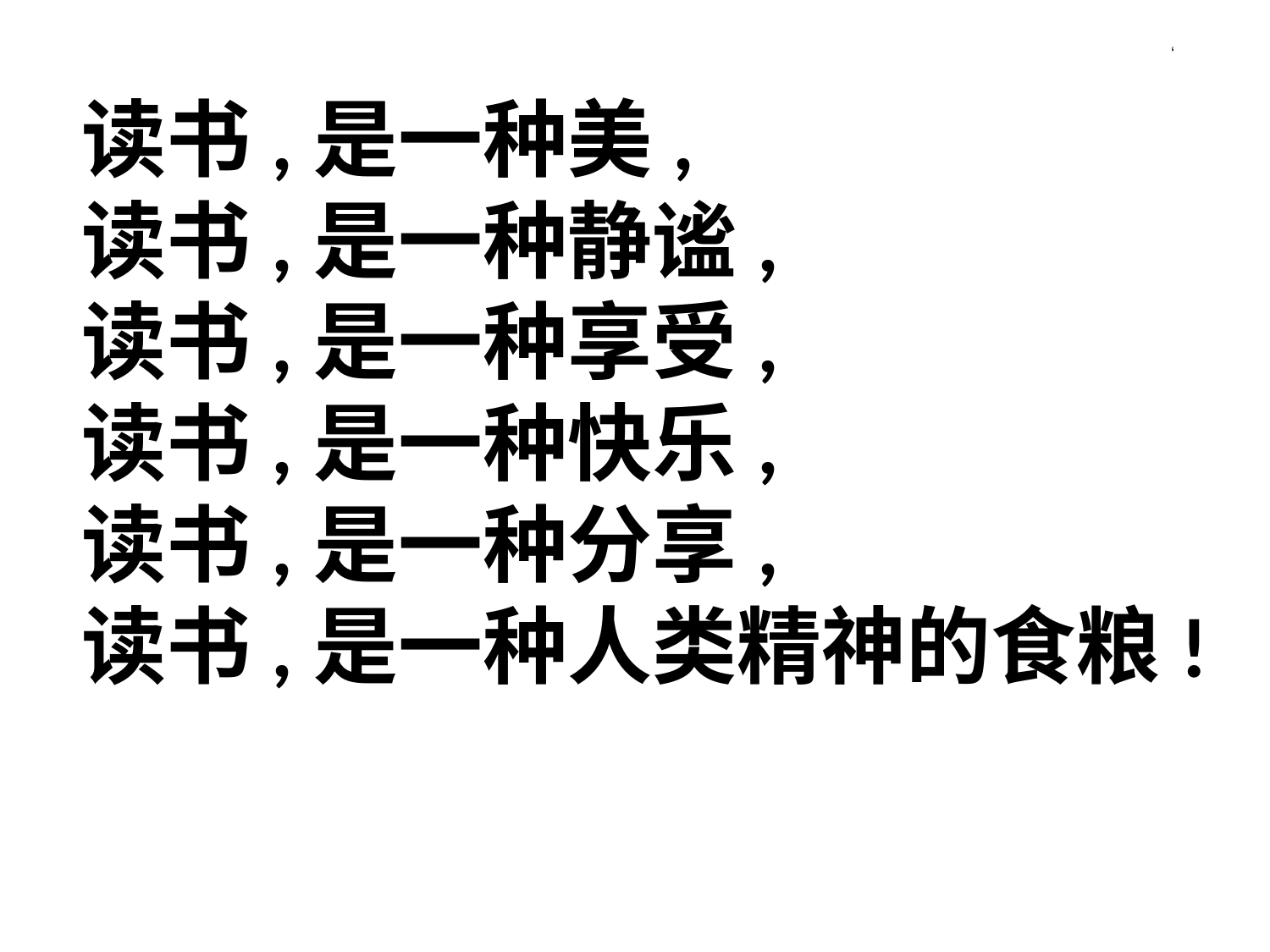

,
读书,是一种美,
读书,是一种静谧,
读书,是一种享受,
读书,是一种快乐,
读书,是一种分享,
读书,是一种人类精神的食粮!